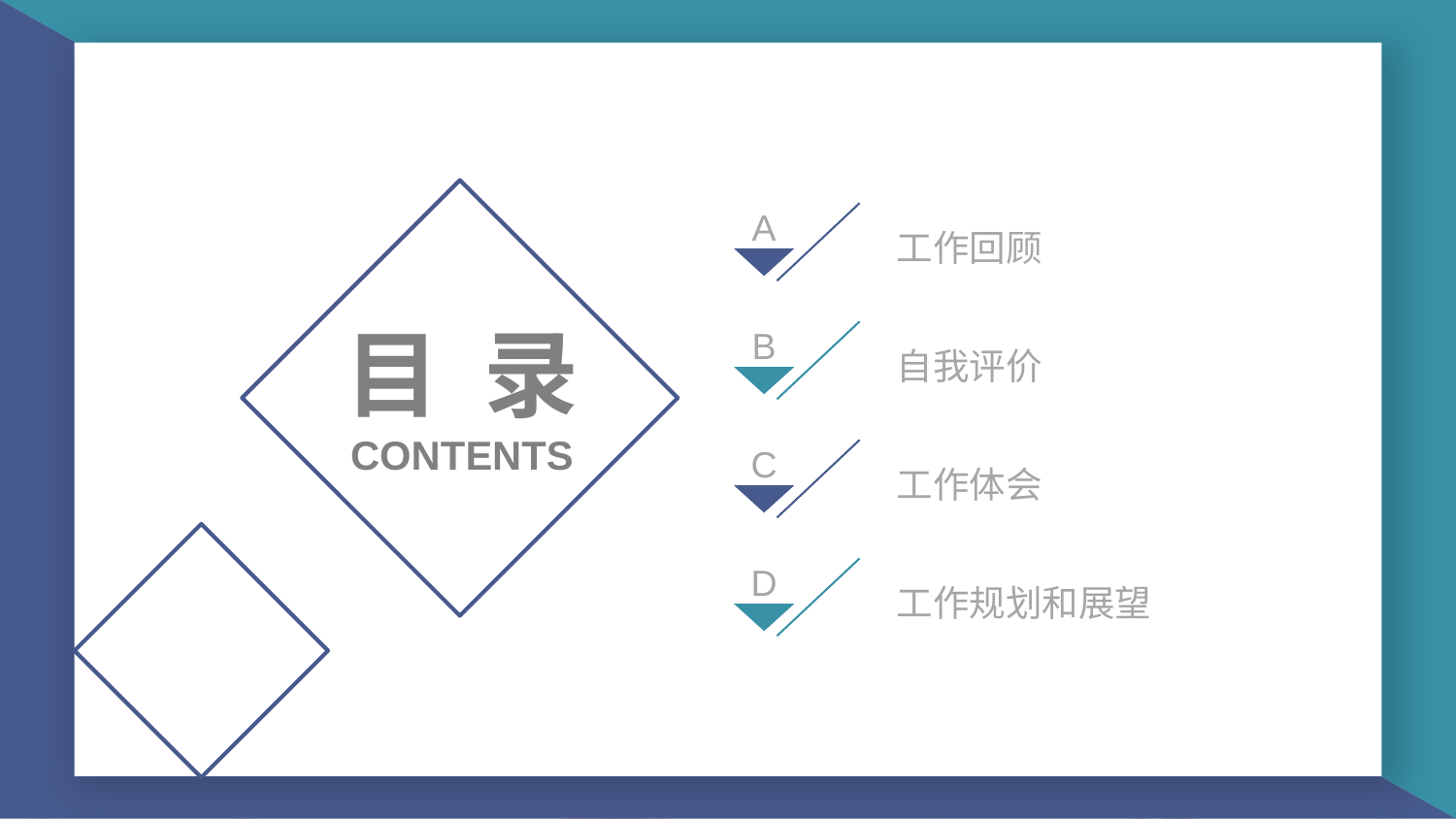

A

工作回顾
目  录
B

自我评价
CONTENTS
C

工作体会

D

工作规划和展望